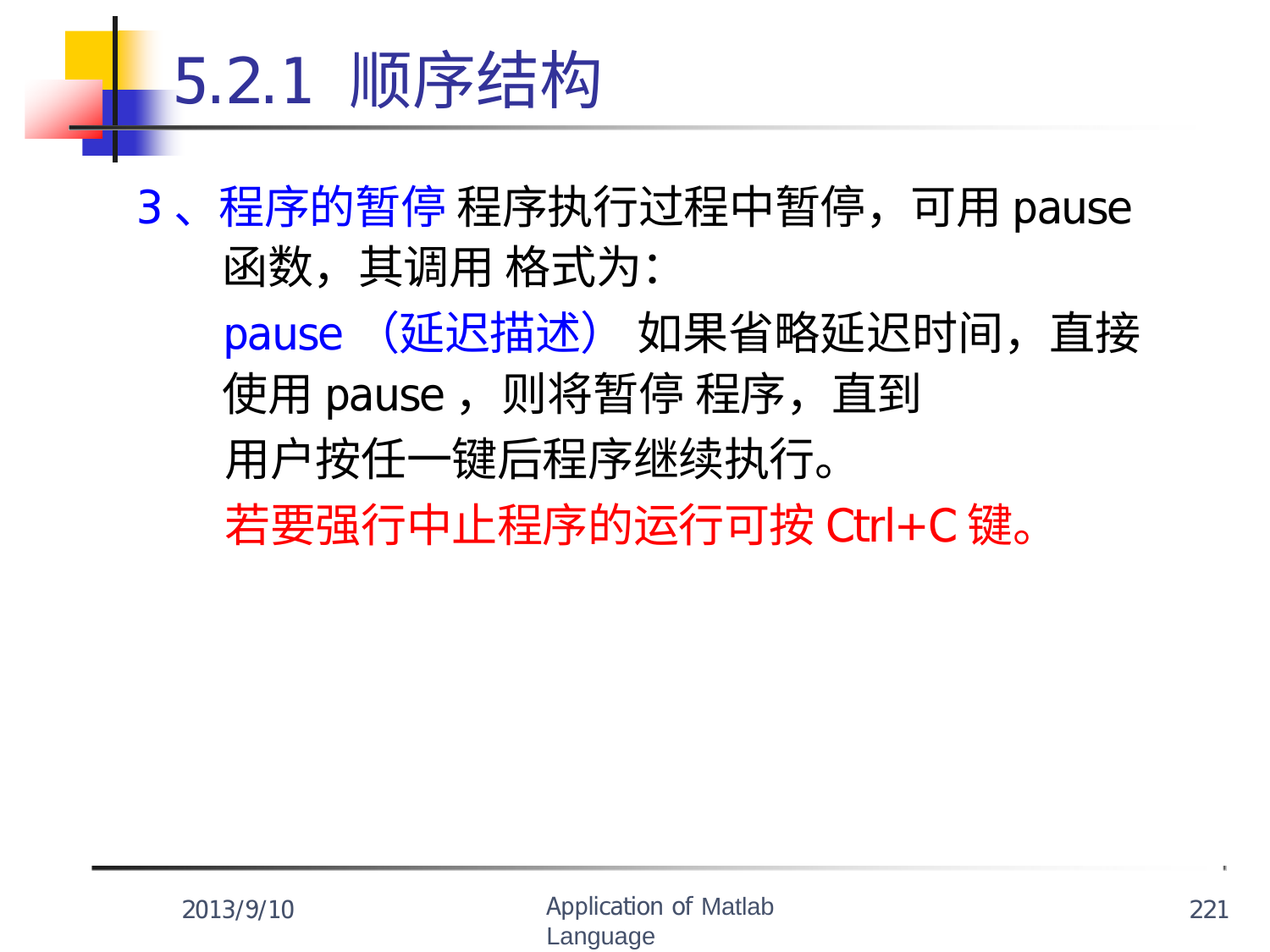

# 5.2.1 顺序结构
3、程序的暂停 程序执行过程中暂停，可用pause函数，其调用 格式为：
pause（延迟描述） 如果省略延迟时间，直接使用pause，则将暂停 程序，直到

用户按任一键后程序继续执行。

若要强行中止程序的运行可按Ctrl+C键。
Application of Matlab Language
2013/9/10
221